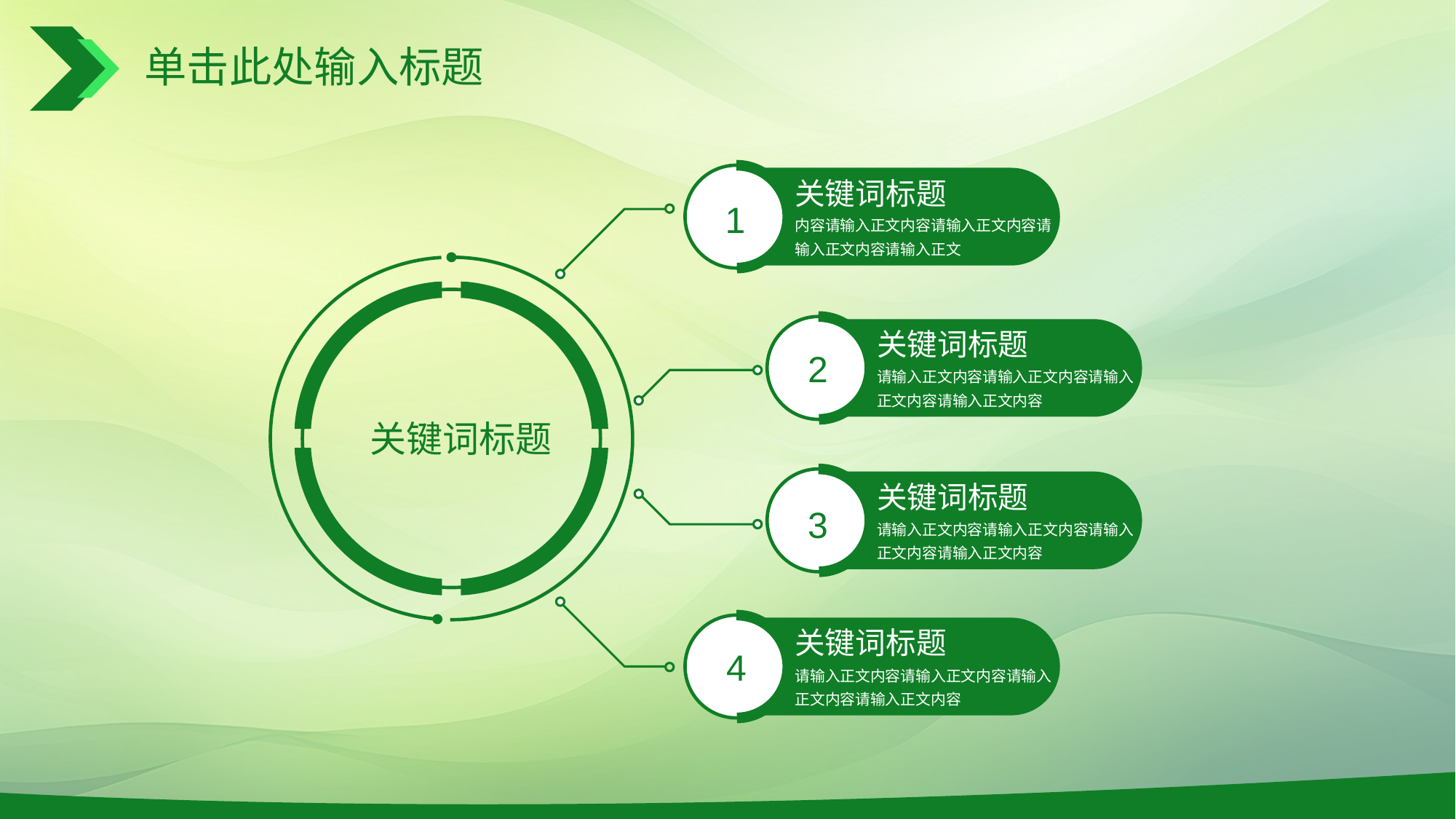

# 单击此处输入标题

关键词标题
内容请输入正文内容请输入正文内容请输入正文内容请输入正文
1

关键词标题

关键词标题
请输入正文内容请输入正文内容请输入正文内容请输入正文内容
2

关键词标题
请输入正文内容请输入正文内容请输入正文内容请输入正文内容

3

关键词标题
请输入正文内容请输入正文内容请输入正文内容请输入正文内容
4